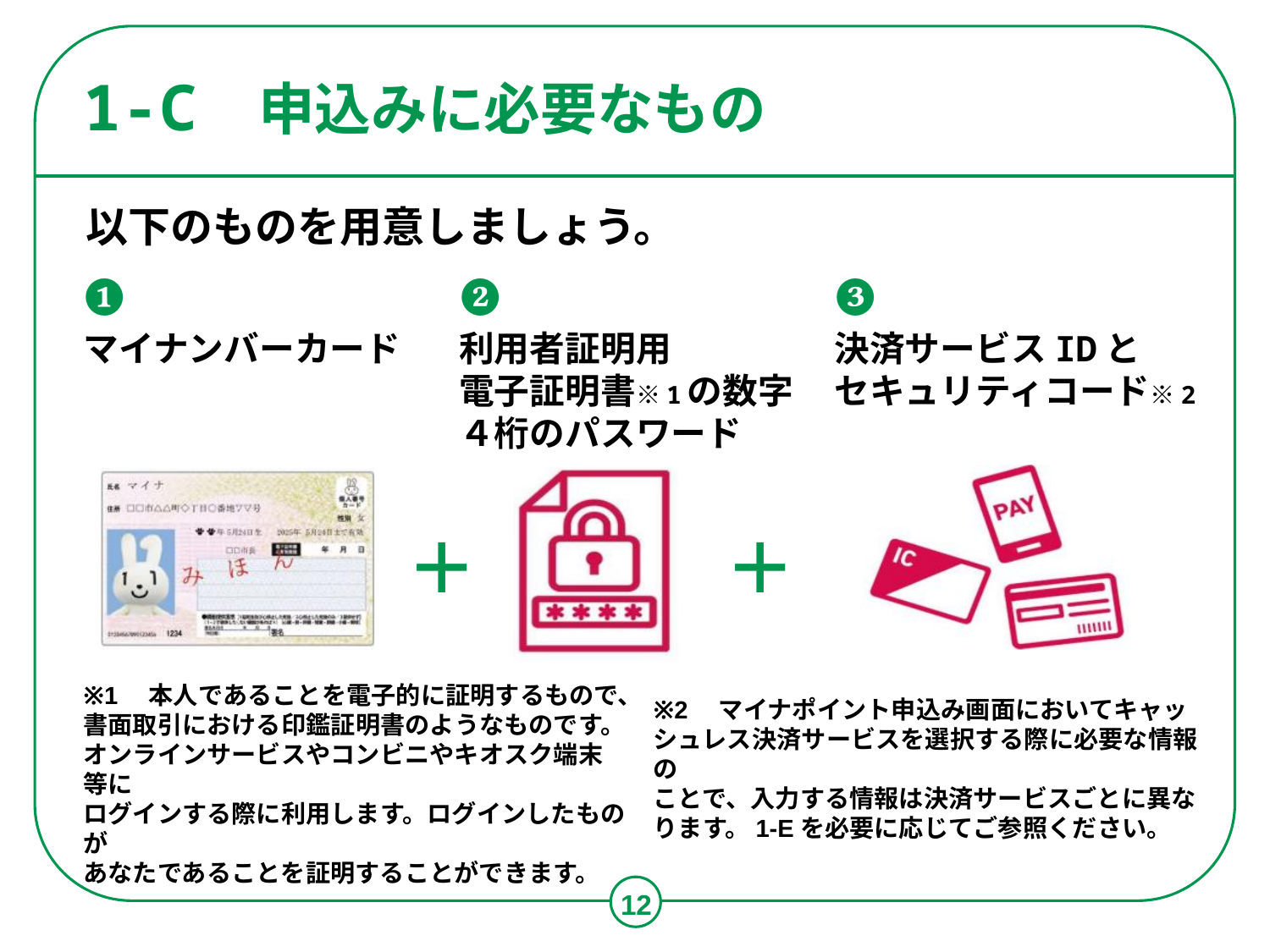

# 申込みに必要なもの
1-C
以下のものを用意しましょう。
❶
マイナンバーカード
❷
利用者証明用
電子証明書※1の数字
４桁のパスワード
❸
決済サービスIDと
セキュリティコード※2

＋
＋
※1　本人であることを電子的に証明するもので、
書面取引における印鑑証明書のようなものです。
オンラインサービスやコンビニやキオスク端末等に
ログインする際に利用します。ログインしたものが
あなたであることを証明することができます。
※2　マイナポイント申込み画面においてキャッシュレス決済サービスを選択する際に必要な情報の
ことで、入力する情報は決済サービスごとに異なります。1-Eを必要に応じてご参照ください。